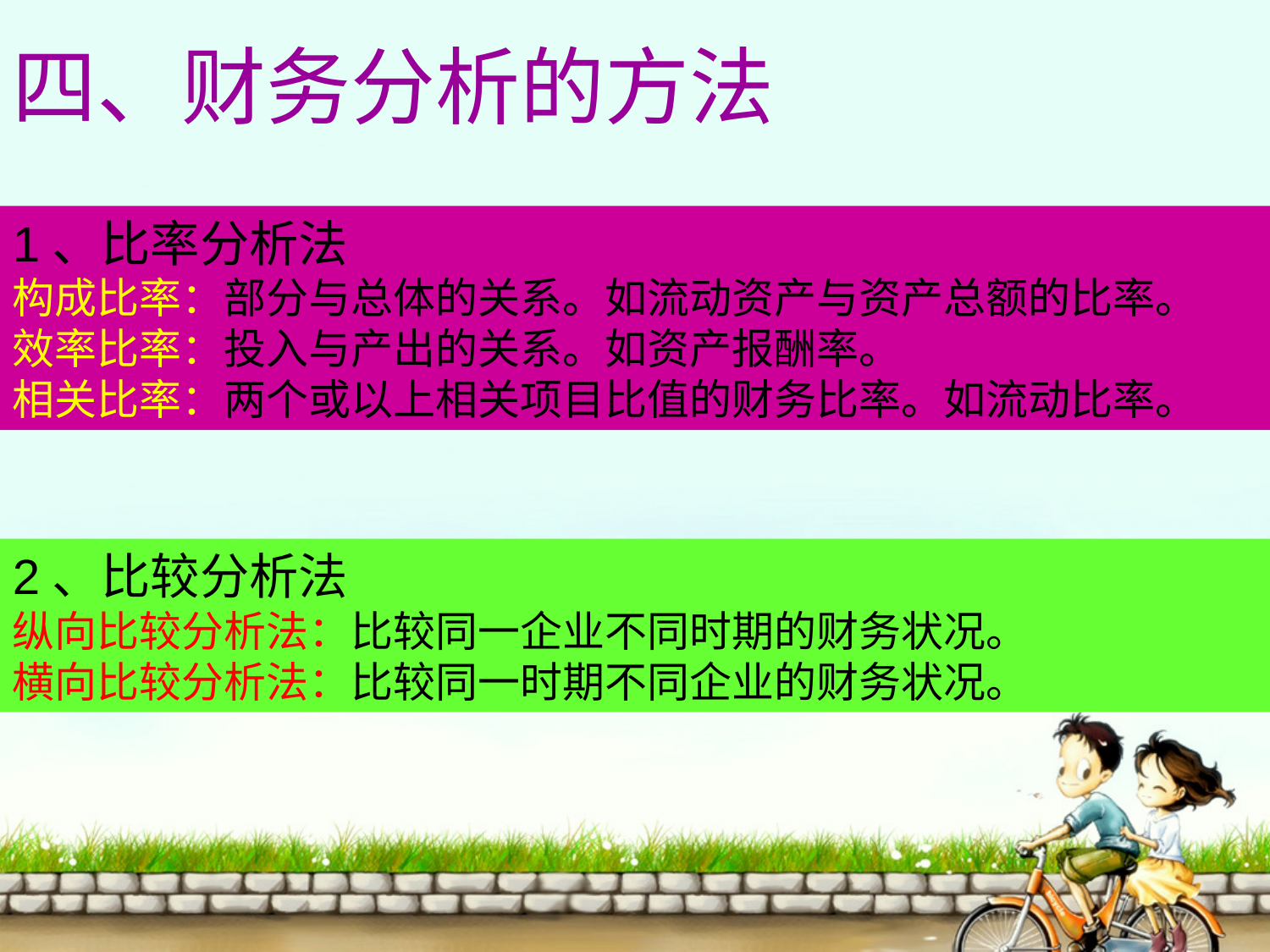

四、财务分析的方法
1、比率分析法
构成比率：部分与总体的关系。如流动资产与资产总额的比率。
效率比率：投入与产出的关系。如资产报酬率。
相关比率：两个或以上相关项目比值的财务比率。如流动比率。
2、比较分析法
纵向比较分析法：比较同一企业不同时期的财务状况。
横向比较分析法：比较同一时期不同企业的财务状况。